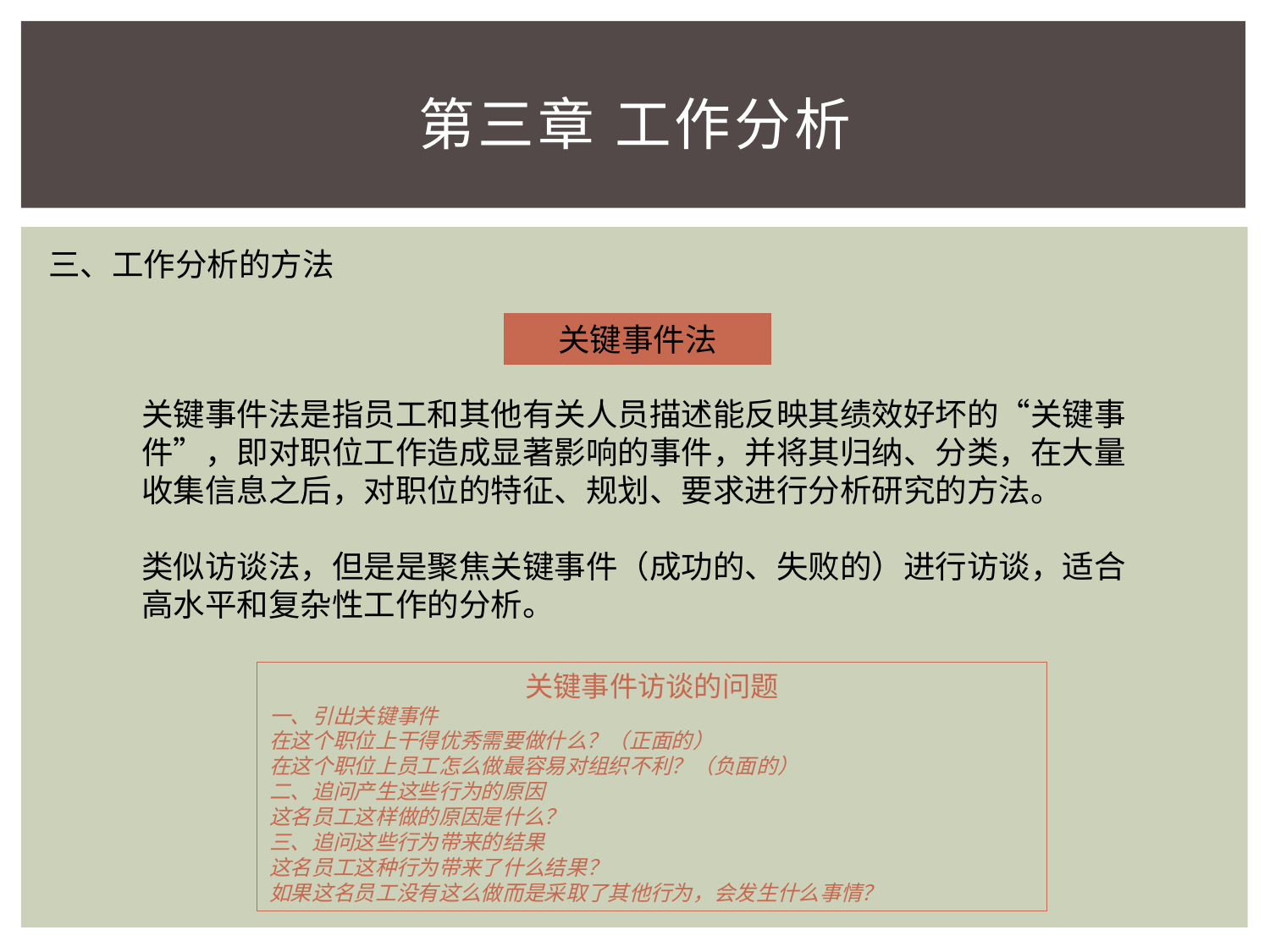

# 第三章 工作分析
三、工作分析的方法
关键事件法
关键事件法是指员工和其他有关人员描述能反映其绩效好坏的“关键事件”，即对职位工作造成显著影响的事件，并将其归纳、分类，在大量收集信息之后，对职位的特征、规划、要求进行分析研究的方法。

类似访谈法，但是是聚焦关键事件（成功的、失败的）进行访谈，适合高水平和复杂性工作的分析。
关键事件访谈的问题
一、引出关键事件
在这个职位上干得优秀需要做什么？（正面的）
在这个职位上员工怎么做最容易对组织不利？（负面的）
二、追问产生这些行为的原因
这名员工这样做的原因是什么？
三、追问这些行为带来的结果
这名员工这种行为带来了什么结果？
如果这名员工没有这么做而是采取了其他行为，会发生什么事情？
21